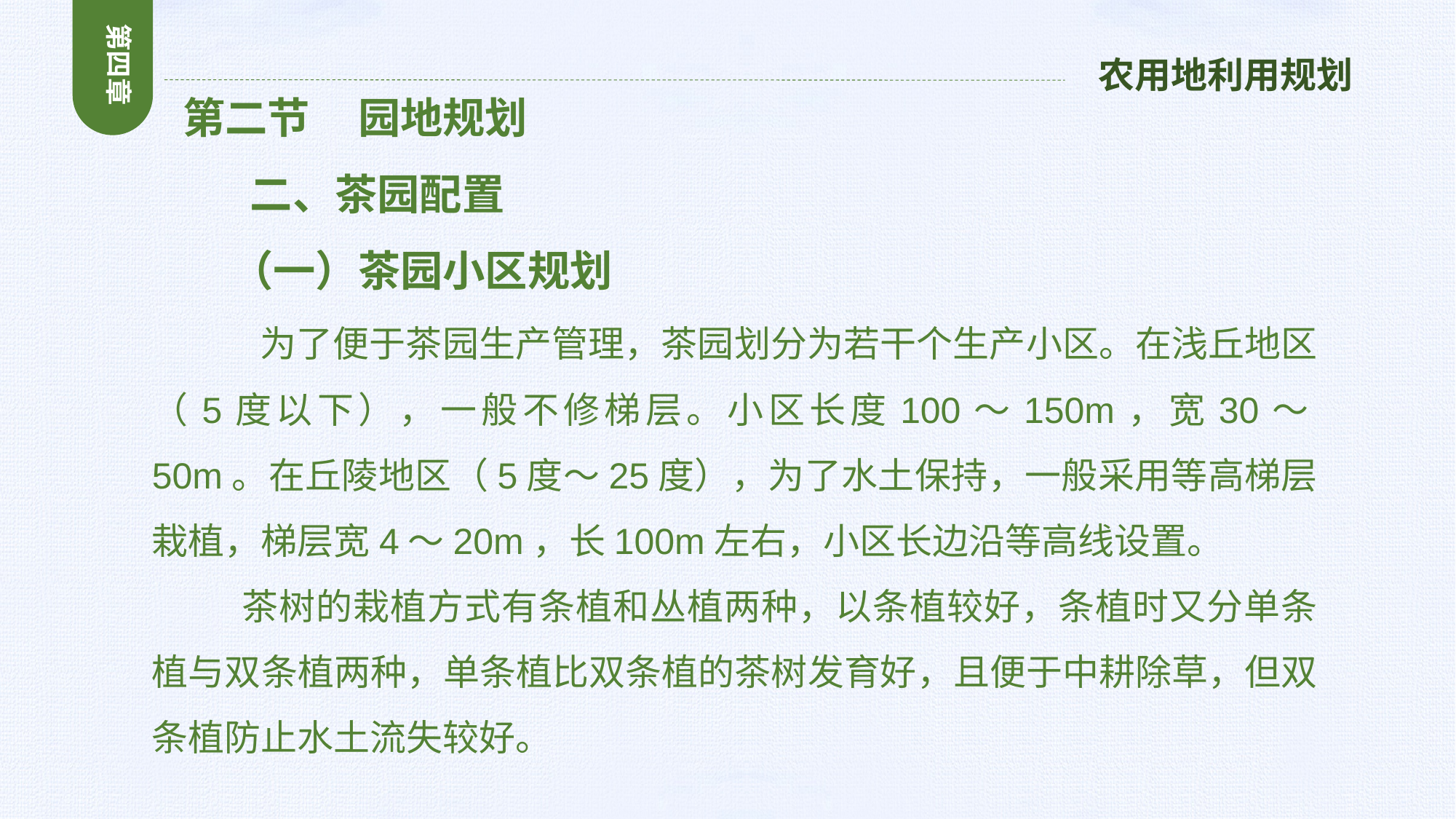

第四章
农用地利用规划
 第二节     园地规划
        二、茶园配置
      （一）茶园小区规划

          为了便于茶园生产管理，茶园划分为若干个生产小区。在浅丘地区（5度以下），一般不修梯层。小区长度100～150m，宽30～50m。在丘陵地区（5度～25度），为了水土保持，一般采用等高梯层栽植，梯层宽4～20m，长100m左右，小区长边沿等高线设置。
         茶树的栽植方式有条植和丛植两种，以条植较好，条植时又分单条植与双条植两种，单条植比双条植的茶树发育好，且便于中耕除草，但双条植防止水土流失较好。